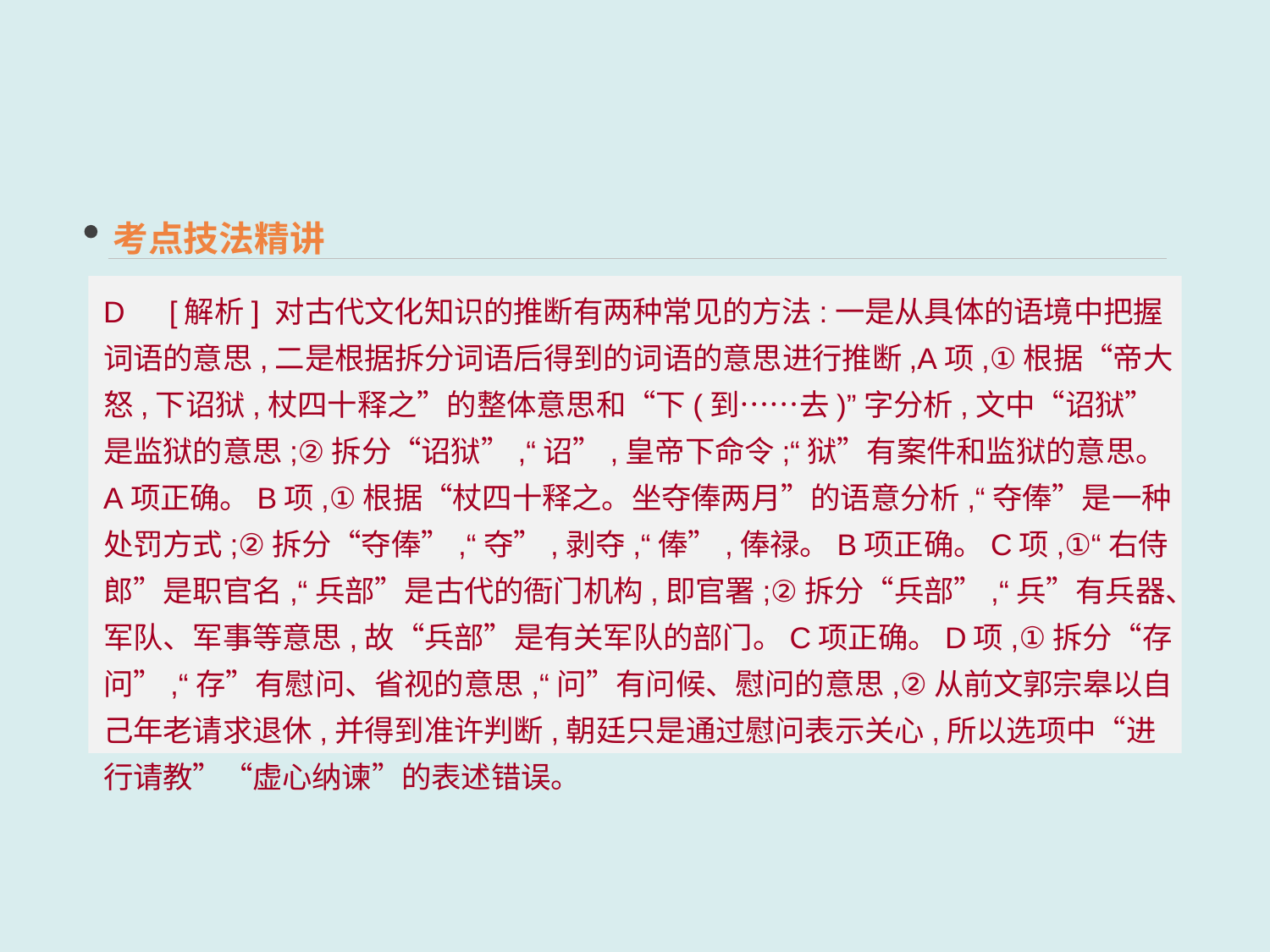

考点技法精讲

D　[解析] 对古代文化知识的推断有两种常见的方法:一是从具体的语境中把握词语的意思,二是根据拆分词语后得到的词语的意思进行推断,A项,①根据“帝大怒,下诏狱,杖四十释之”的整体意思和“下(到……去)”字分析,文中“诏狱”是监狱的意思;②拆分“诏狱”,“诏”,皇帝下命令;“狱”有案件和监狱的意思。A项正确。B项,①根据“杖四十释之。坐夺俸两月”的语意分析,“夺俸”是一种处罚方式;②拆分“夺俸”,“夺”,剥夺,“俸”,俸禄。B项正确。C项,①“右侍郎”是职官名,“兵部”是古代的衙门机构,即官署;②拆分“兵部”,“兵”有兵器、军队、军事等意思,故“兵部”是有关军队的部门。C项正确。D项,①拆分“存问”,“存”有慰问、省视的意思,“问”有问候、慰问的意思,②从前文郭宗皋以自己年老请求退休,并得到准许判断,朝廷只是通过慰问表示关心,所以选项中“进行请教”“虚心纳谏”的表述错误。